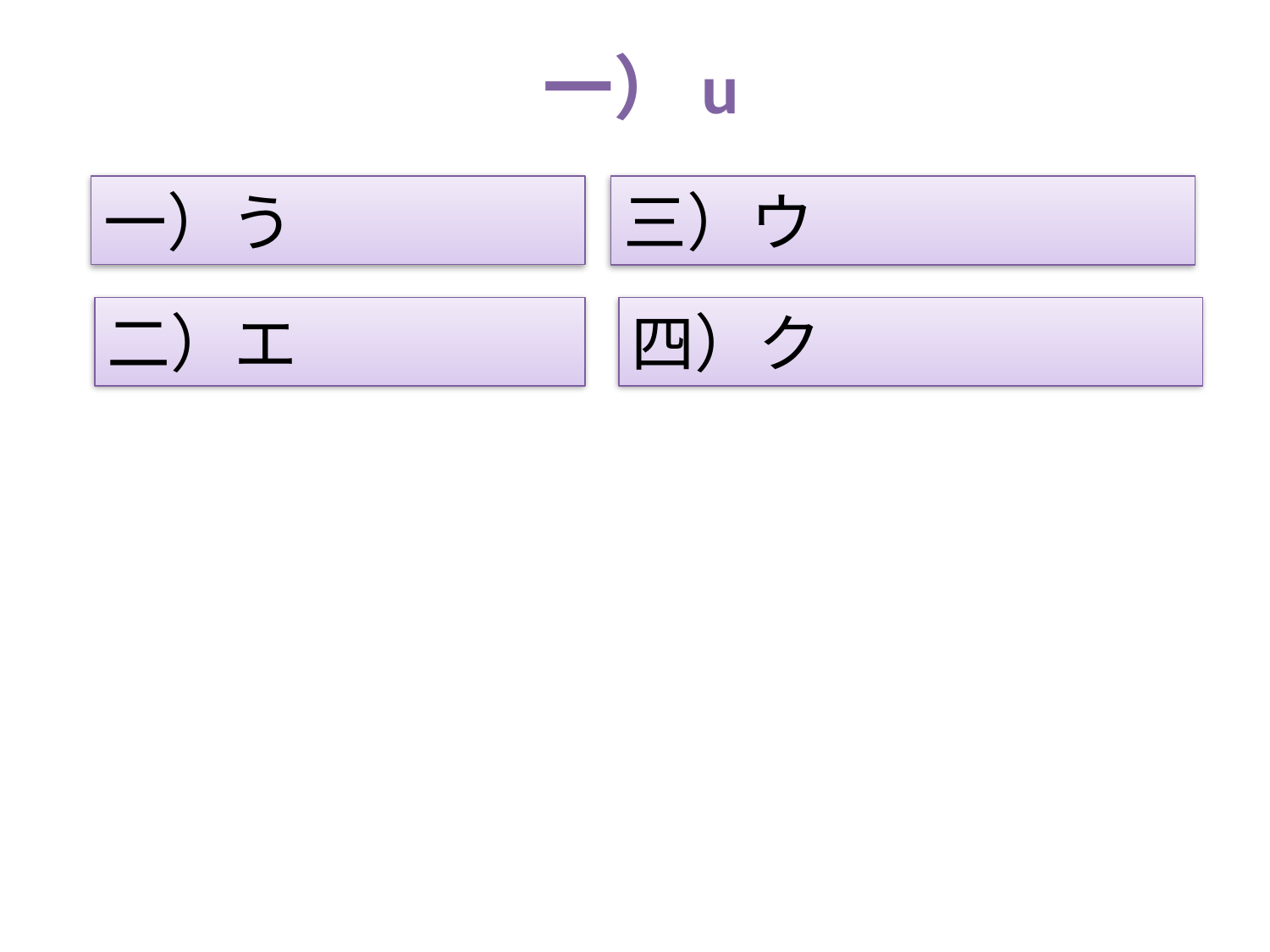

# 一）u
一）う
三）ウ
二）エ
四）ク
さむらい